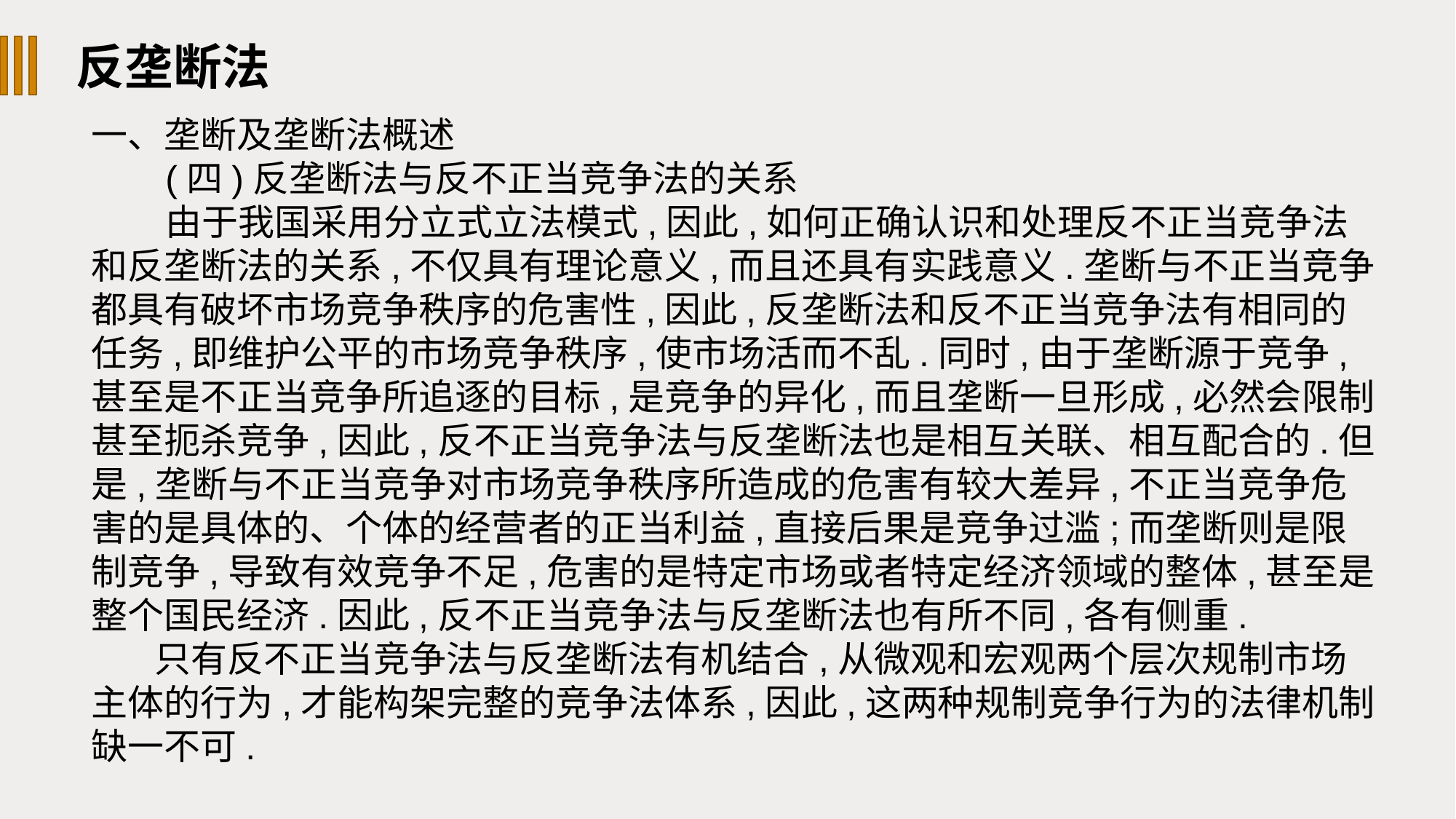

反垄断法

一、垄断及垄断法概述
(四)反垄断法与反不正当竞争法的关系
由于我国采用分立式立法模式,因此,如何正确认识和处理反不正当竞争法和反垄断法的关系,不仅具有理论意义,而且还具有实践意义.垄断与不正当竞争都具有破坏市场竞争秩序的危害性,因此,反垄断法和反不正当竞争法有相同的任务,即维护公平的市场竞争秩序,使市场活而不乱.同时,由于垄断源于竞争,甚至是不正当竞争所追逐的目标,是竞争的异化,而且垄断一旦形成,必然会限制甚至扼杀竞争,因此,反不正当竞争法与反垄断法也是相互关联、相互配合的.但是,垄断与不正当竞争对市场竞争秩序所造成的危害有较大差异,不正当竞争危害的是具体的、个体的经营者的正当利益,直接后果是竞争过滥;而垄断则是限制竞争,导致有效竞争不足,危害的是特定市场或者特定经济领域的整体,甚至是整个国民经济.因此,反不正当竞争法与反垄断法也有所不同,各有侧重.
只有反不正当竞争法与反垄断法有机结合,从微观和宏观两个层次规制市场主体的行为,才能构架完整的竞争法体系,因此,这两种规制竞争行为的法律机制缺一不可.